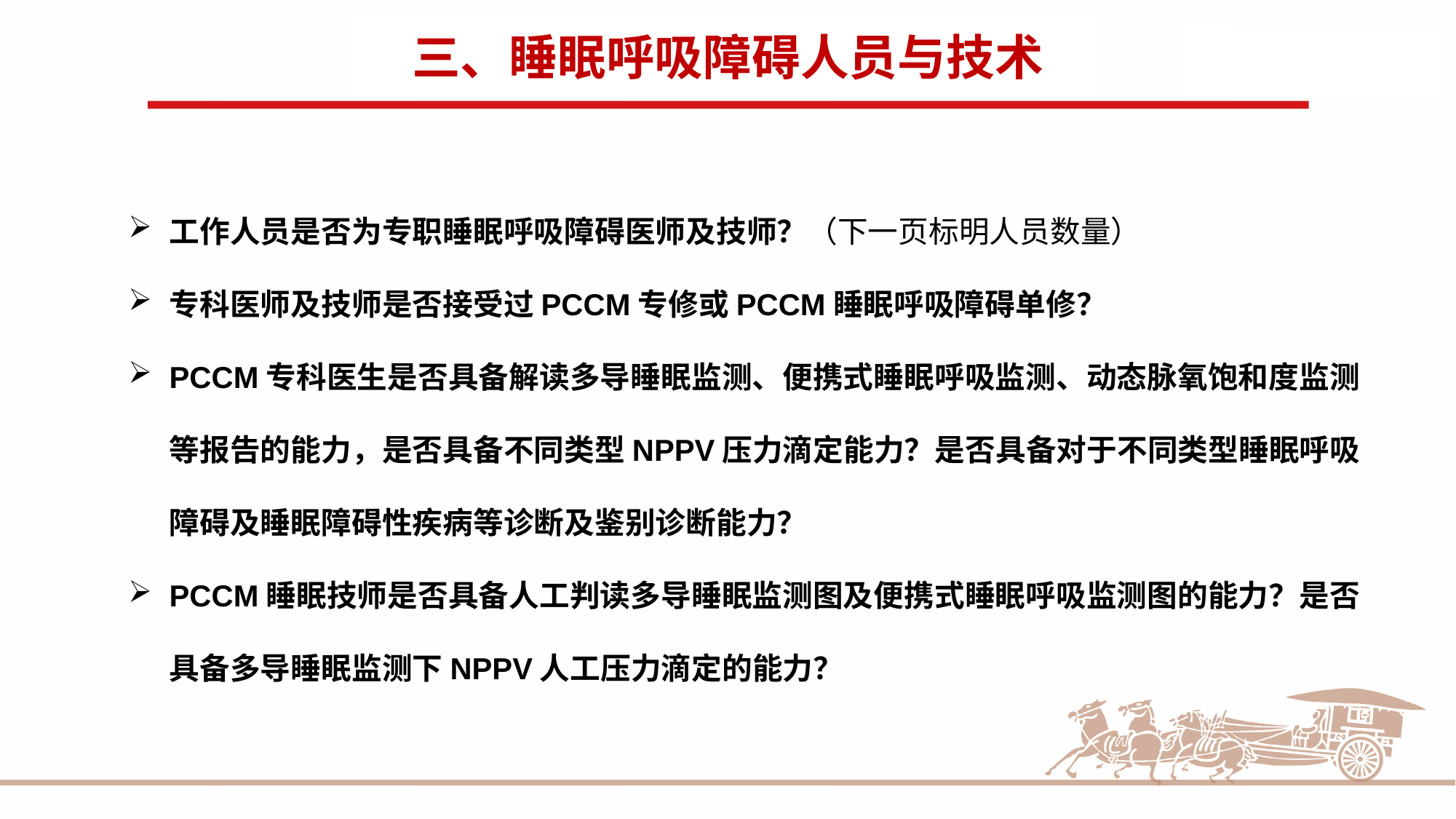

三、睡眠呼吸障碍人员与技术
工作人员是否为专职睡眠呼吸障碍医师及技师？（下一页标明人员数量）
专科医师及技师是否接受过PCCM专修或PCCM睡眠呼吸障碍单修？
PCCM专科医生是否具备解读多导睡眠监测、便携式睡眠呼吸监测、动态脉氧饱和度监测等报告的能力，是否具备不同类型NPPV压力滴定能力？是否具备对于不同类型睡眠呼吸障碍及睡眠障碍性疾病等诊断及鉴别诊断能力？
PCCM睡眠技师是否具备人工判读多导睡眠监测图及便携式睡眠呼吸监测图的能力？是否具备多导睡眠监测下NPPV人工压力滴定的能力？